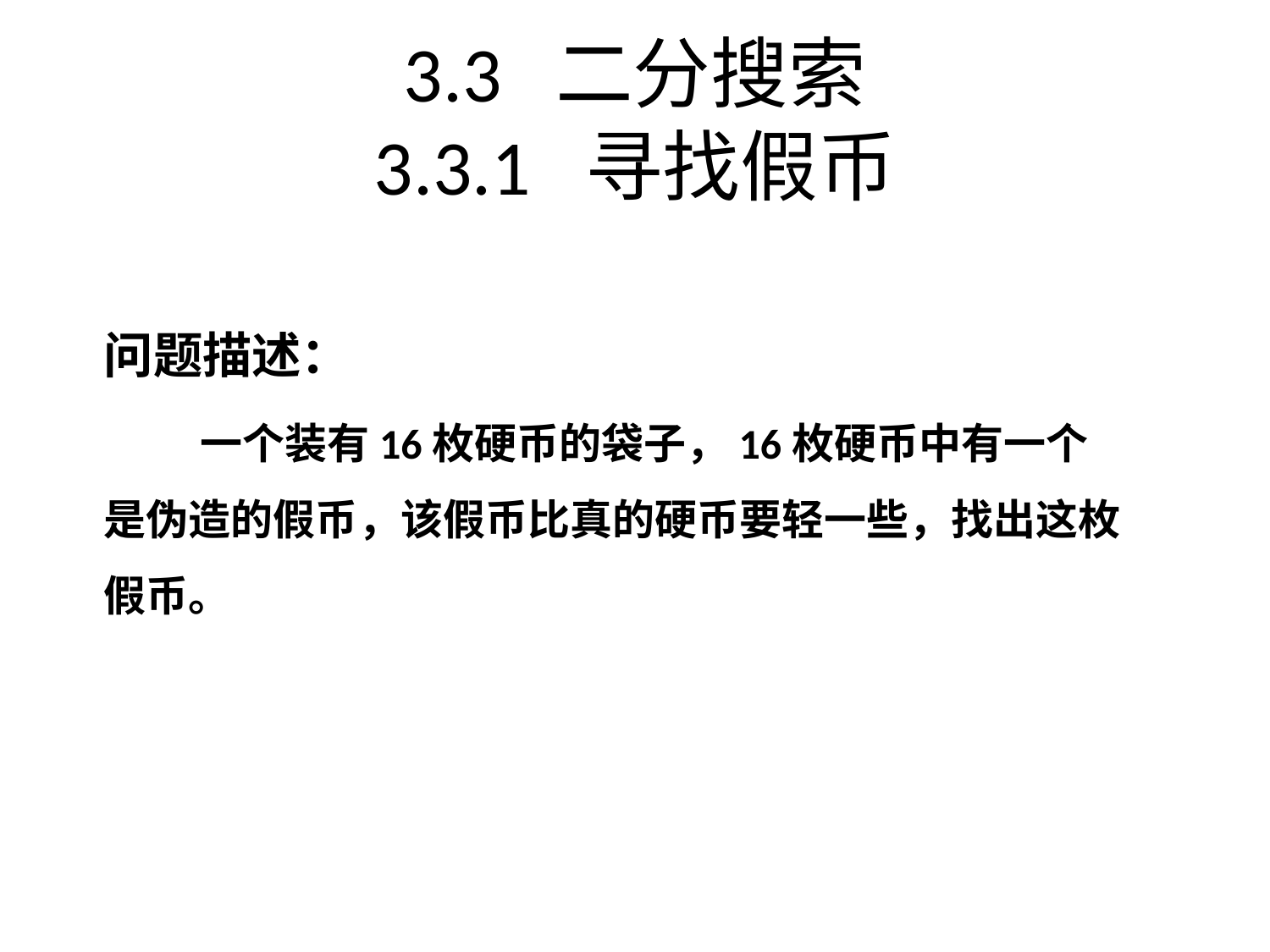

# 3.3  二分搜索 3.3.1  寻找假币
问题描述：
         一个装有16枚硬币的袋子，16枚硬币中有一个是伪造的假币，该假币比真的硬币要轻一些，找出这枚假币。